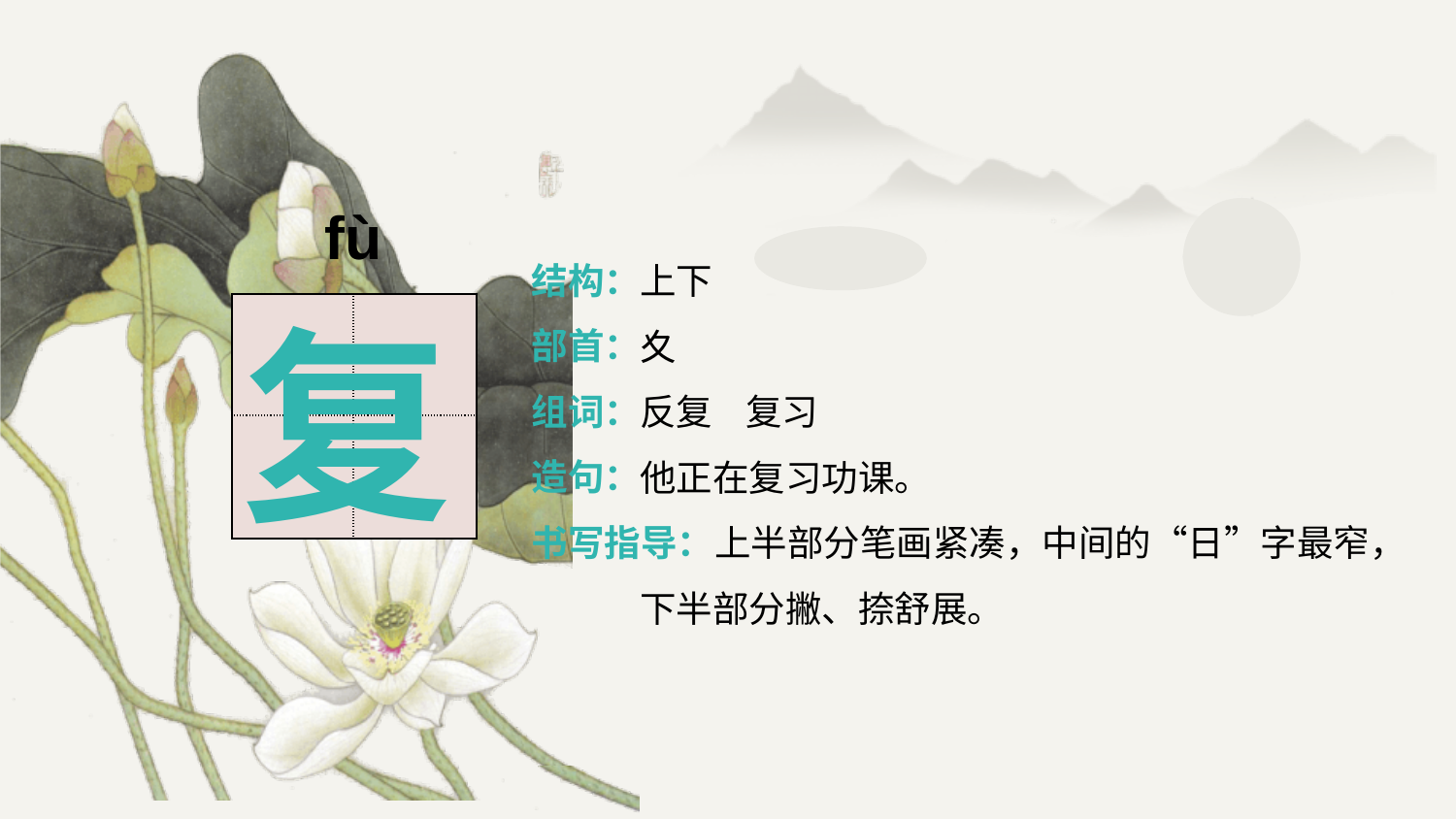

fù
结构：
部首：
组词：
造句：
书写指导：
上下
夊
反复    复习
他正在复习功课。
        上半部分笔画紧凑，中间的“日”字最窄，下半部分撇、捺舒展。
#
复
|  |  |
| --- | --- |
|  |  |